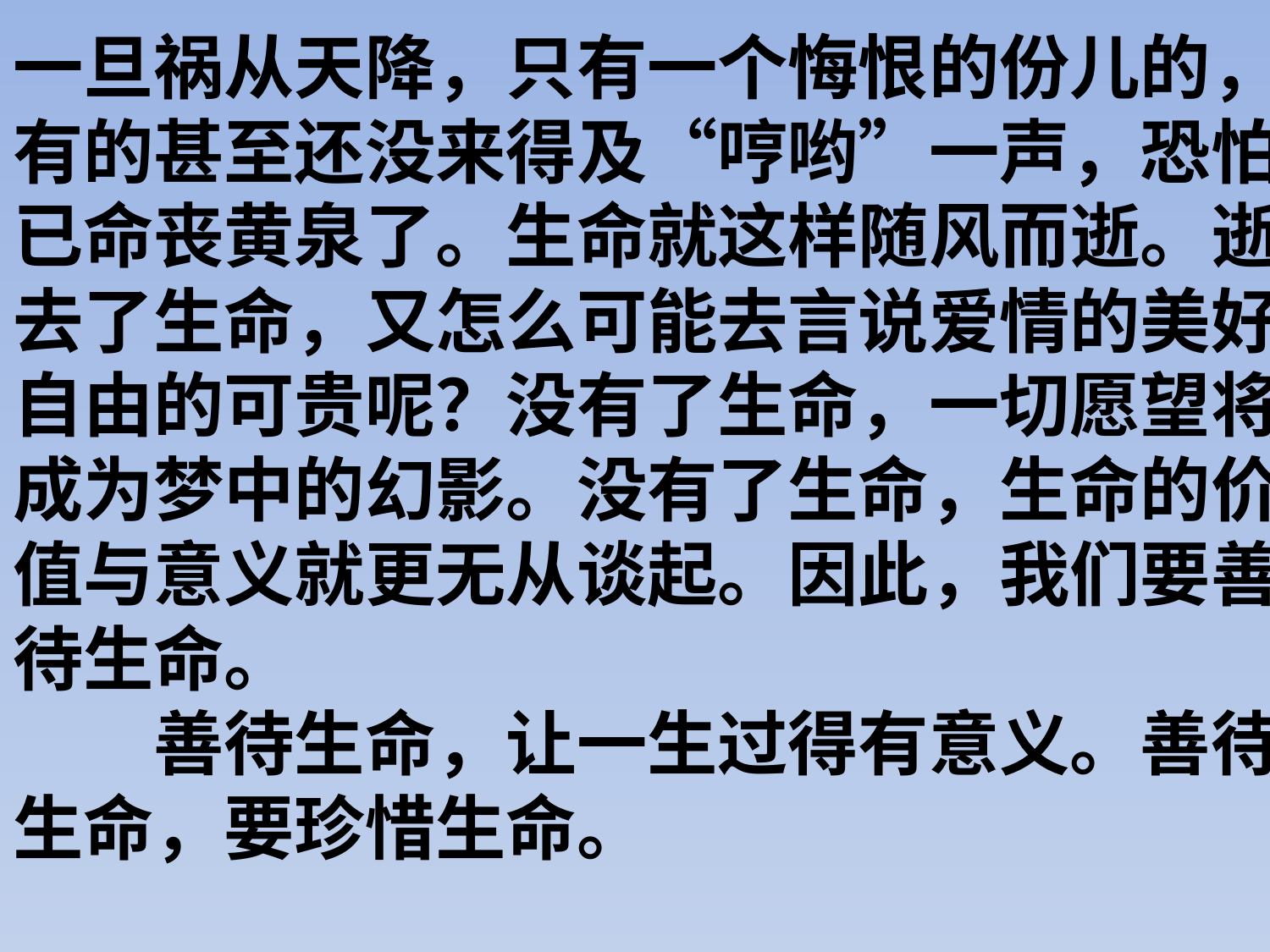

一旦祸从天降，只有一个悔恨的份儿的，有的甚至还没来得及“哼哟”一声，恐怕已命丧黄泉了。生命就这样随风而逝。逝去了生命，又怎么可能去言说爱情的美好，自由的可贵呢？没有了生命，一切愿望将成为梦中的幻影。没有了生命，生命的价值与意义就更无从谈起。因此，我们要善待生命。
　　善待生命，让一生过得有意义。善待生命，要珍惜生命。